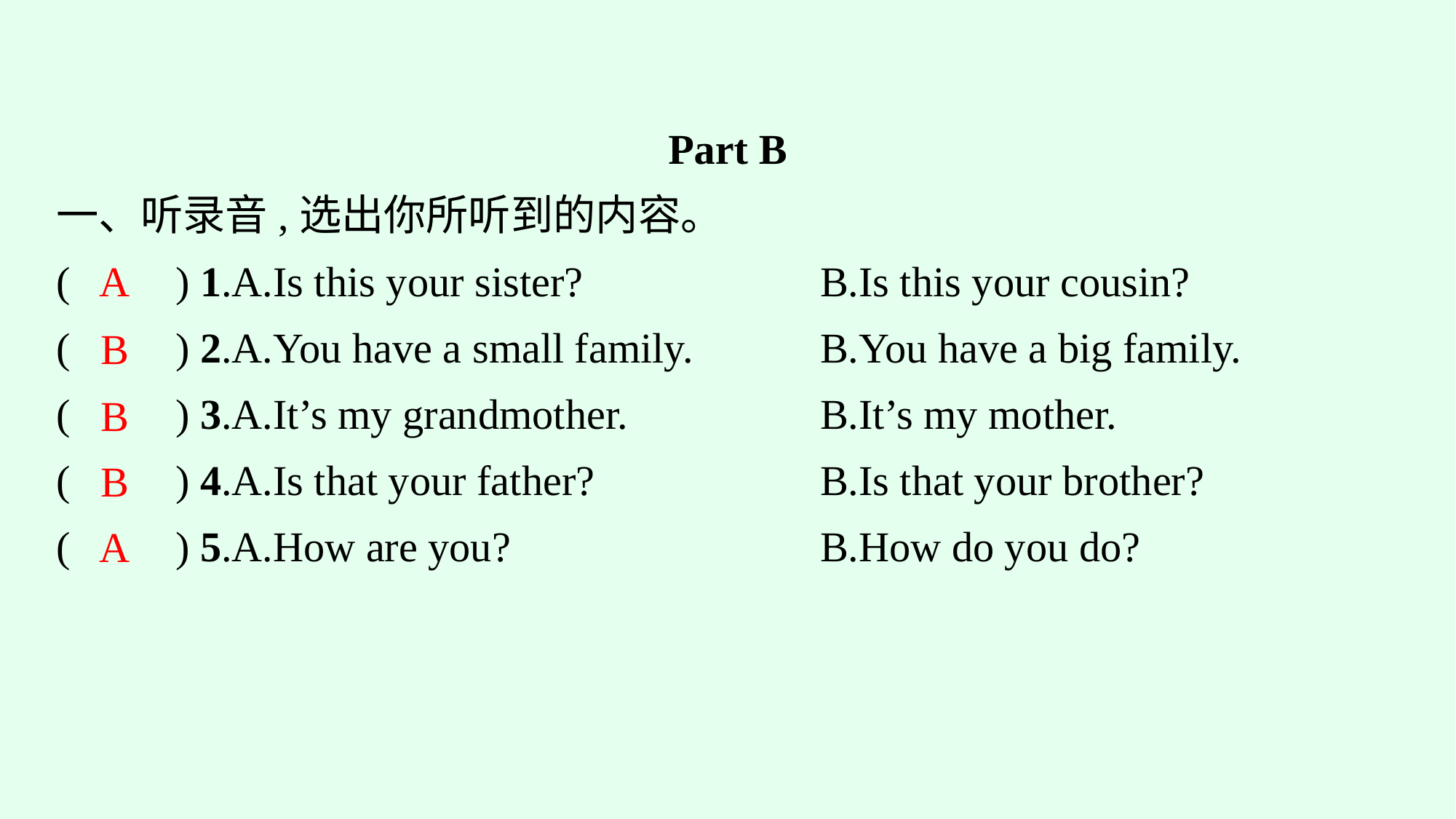

Part B
一、听录音,选出你所听到的内容。
(　　) 1.A.Is this your sister?　　　　　	B.Is this your cousin?
(　　) 2.A.You have a small family.		B.You have a big family.
(　　) 3.A.It’s my grandmother.		B.It’s my mother.
(　　) 4.A.Is that your father?			B.Is that your brother?
(　　) 5.A.How are you?				B.How do you do?
A
B
B
B
A